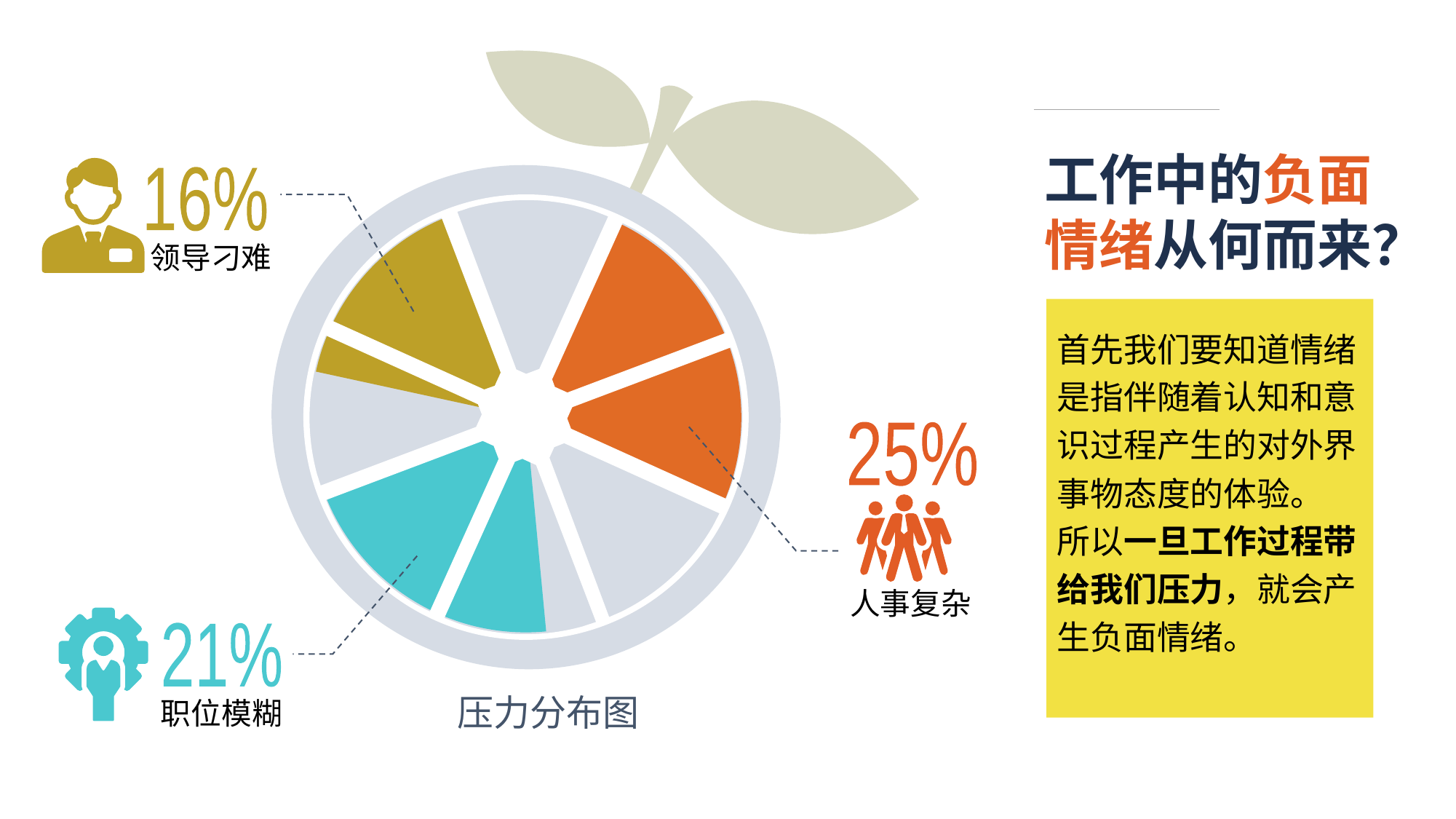

16%

领导刁难
25%

人事复杂

21%
职位模糊
工作中的负面情绪从何而来？
首先我们要知道情绪是指伴随着认知和意识过程产生的对外界事物态度的体验。
所以一旦工作过程带给我们压力，就会产生负面情绪。
压力分布图